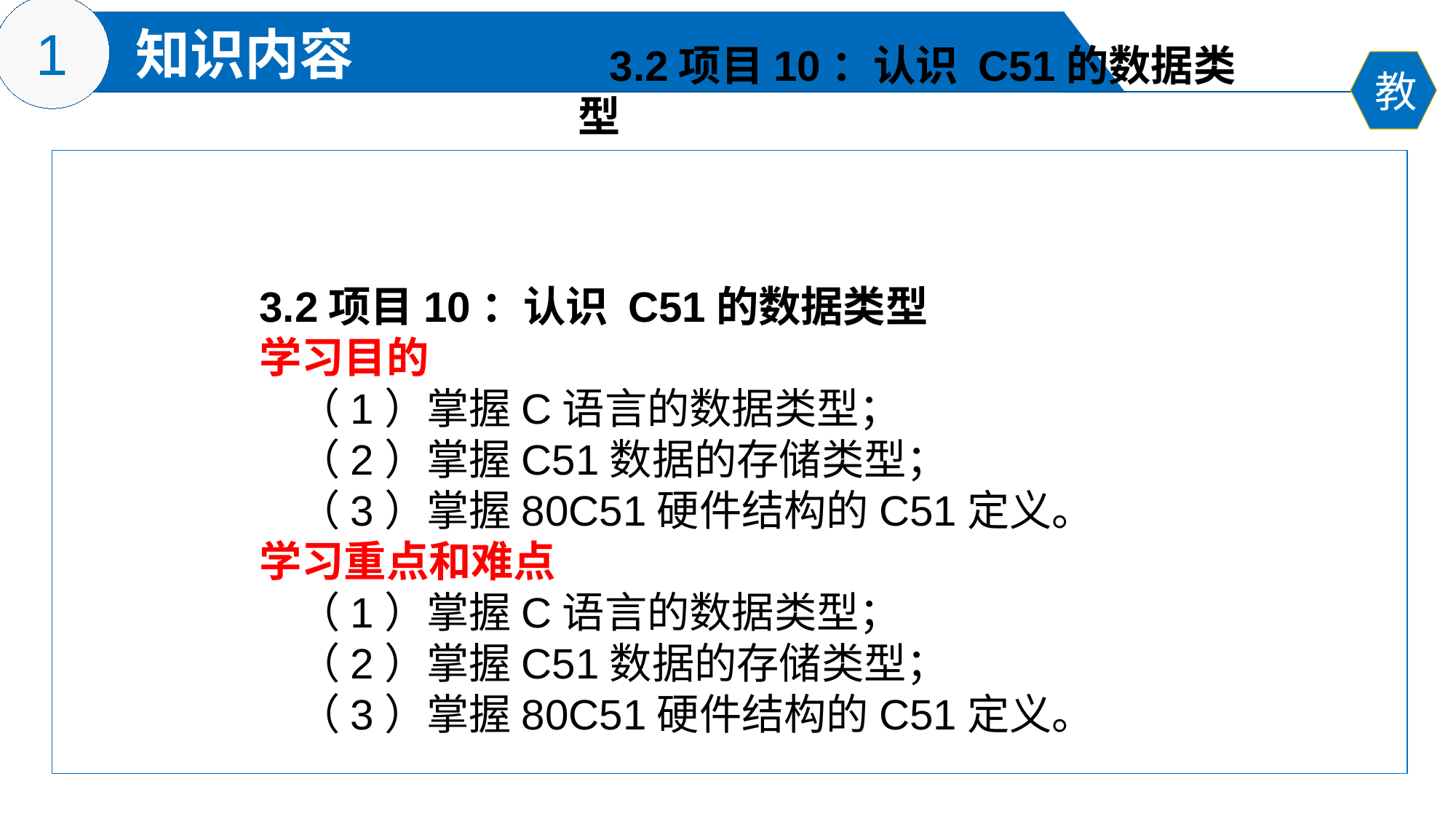

3.2项目10：认识 C51的数据类型
3.2项目10：认识 C51的数据类型
学习目的
   （1）掌握C语言的数据类型；
   （2）掌握C51数据的存储类型；
   （3）掌握80C51硬件结构的C51定义。
学习重点和难点
   （1）掌握C语言的数据类型；
   （2）掌握C51数据的存储类型；
   （3）掌握80C51硬件结构的C51定义。